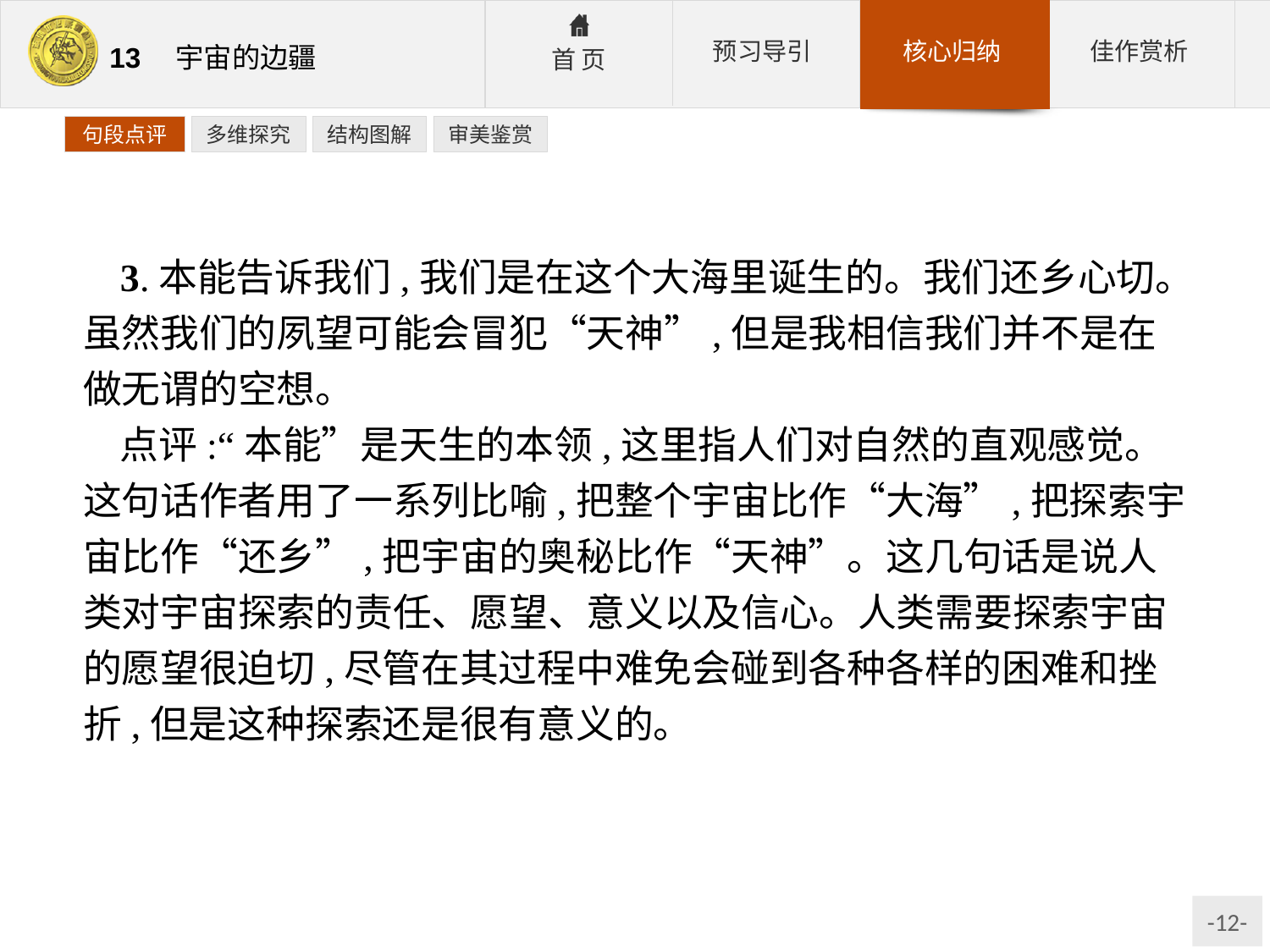

句段点评
多维探究
结构图解
审美鉴赏
3.本能告诉我们,我们是在这个大海里诞生的。我们还乡心切。虽然我们的夙望可能会冒犯“天神”,但是我相信我们并不是在做无谓的空想。
点评:“本能”是天生的本领,这里指人们对自然的直观感觉。这句话作者用了一系列比喻,把整个宇宙比作“大海”,把探索宇宙比作“还乡”,把宇宙的奥秘比作“天神”。这几句话是说人类对宇宙探索的责任、愿望、意义以及信心。人类需要探索宇宙的愿望很迫切,尽管在其过程中难免会碰到各种各样的困难和挫折,但是这种探索还是很有意义的。